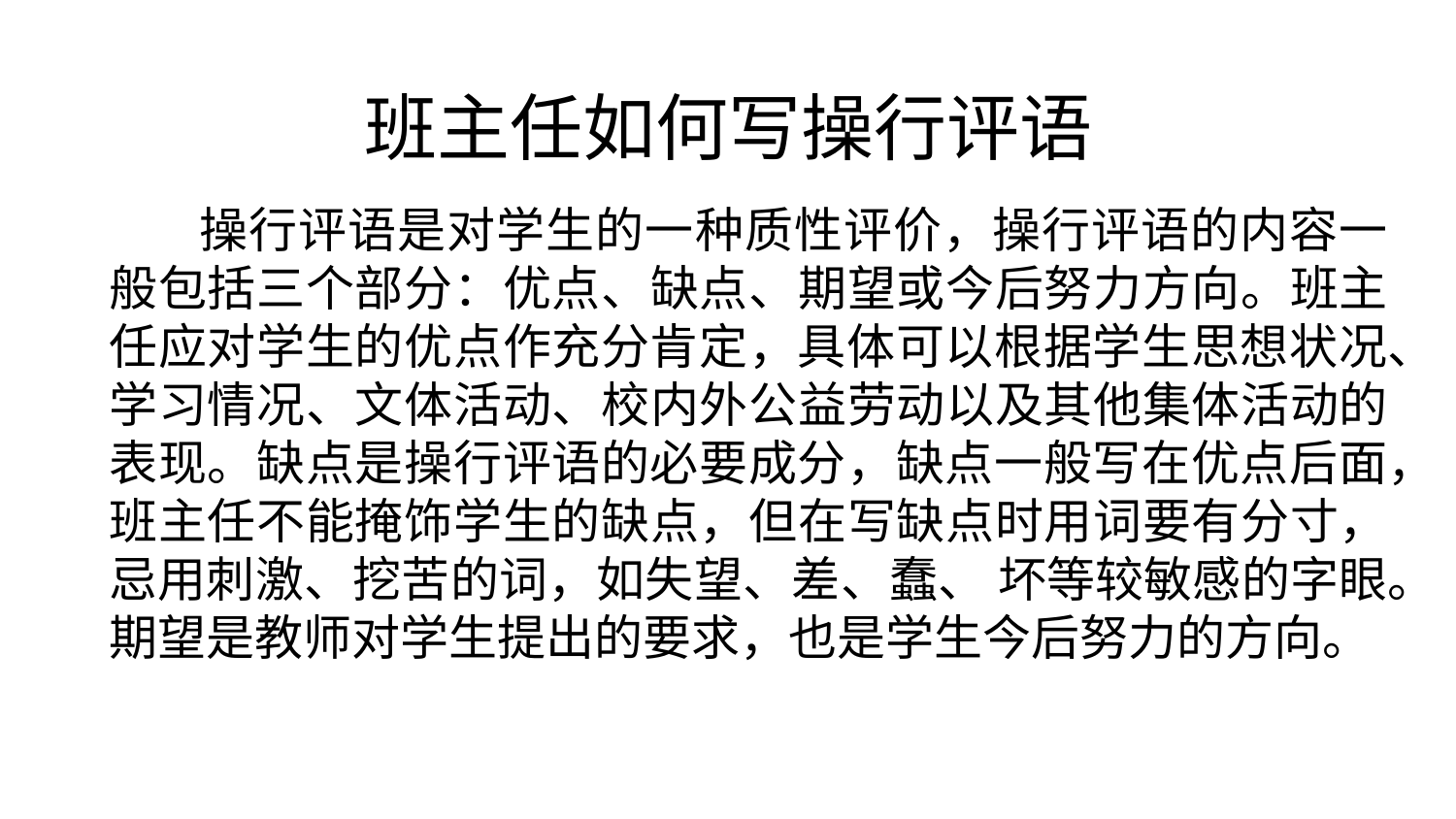

# 班主任如何写操行评语
           操行评语是对学生的一种质性评价，操行评语的内容一般包括三个部分：优点、缺点、期望或今后努力方向。班主任应对学生的优点作充分肯定，具体可以根据学生思想状况、学习情况、文体活动、校内外公益劳动以及其他集体活动的表现。缺点是操行评语的必要成分，缺点一般写在优点后面，班主任不能掩饰学生的缺点，但在写缺点时用词要有分寸，忌用刺激、挖苦的词，如失望、差、蠢、 坏等较敏感的字眼。期望是教师对学生提出的要求，也是学生今后努力的方向。